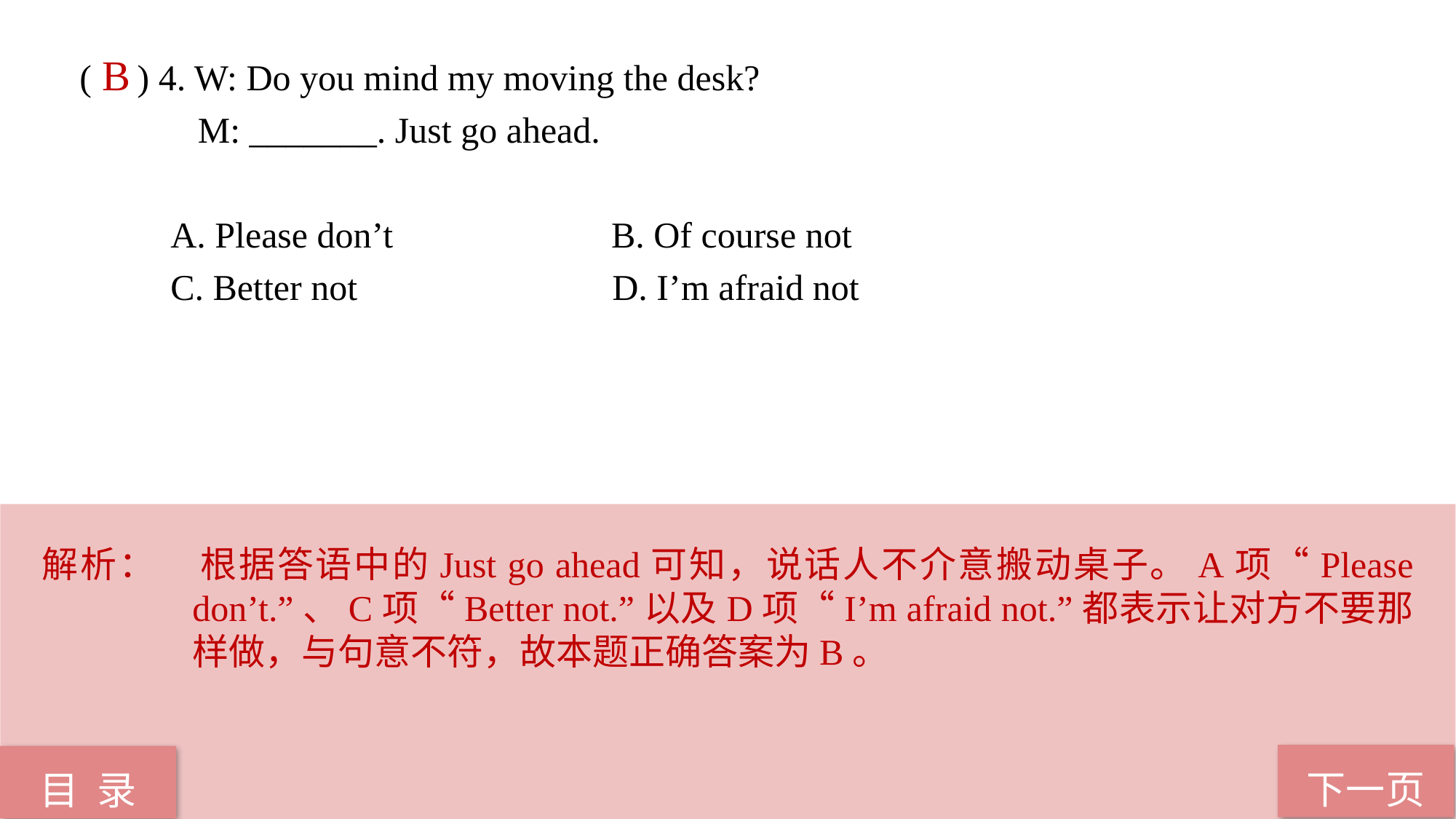

(     ) 4. W: Do you mind my moving the desk?
             M: _______. Just go ahead.

          A. Please don’t                        B. Of course not
          C. Better not                            D. I’m afraid not
B
解析：	根据答语中的Just go ahead可知，说话人不介意搬动桌子。A项“Please don’t.”、C项“Better not.”以及D项“I’m afraid not.”都表示让对方不要那样做，与句意不符，故本题正确答案为B。